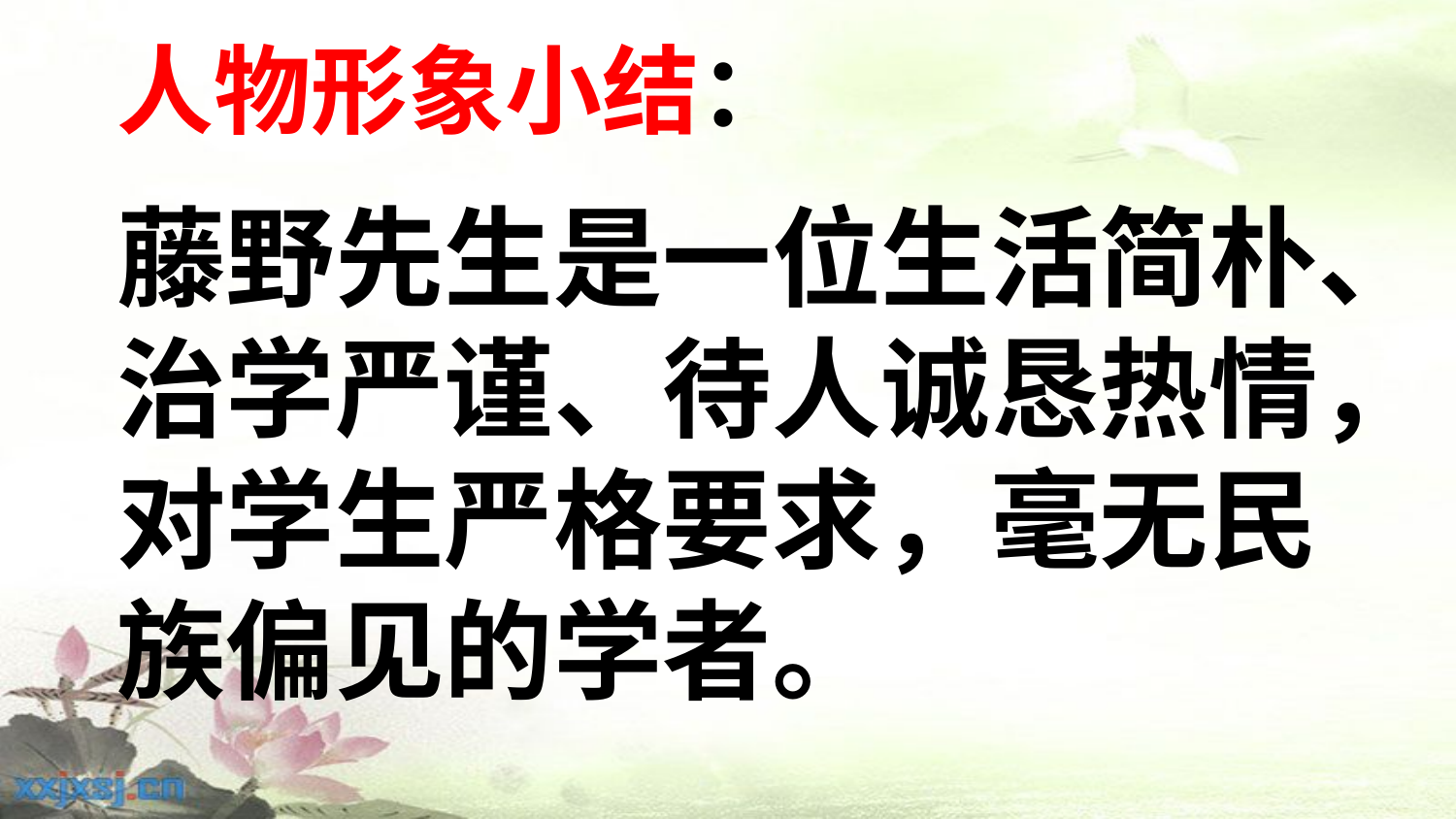

人物形象小结：

藤野先生是一位生活简朴、治学严谨、待人诚恳热情，对学生严格要求，毫无民族偏见的学者。